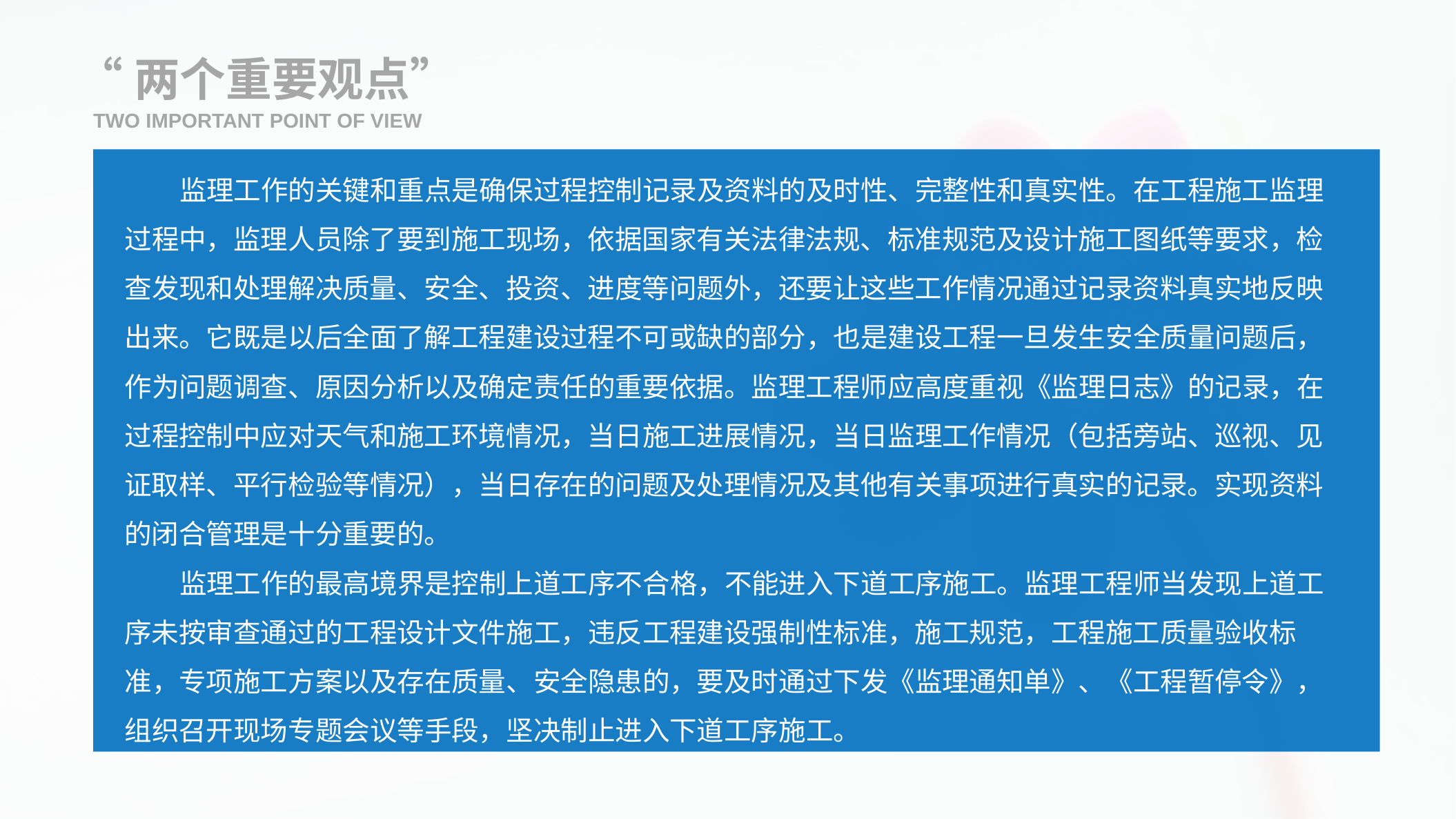

“两个重要观点”
TWO IMPORTANT POINT OF VIEW

        监理工作的关键和重点是确保过程控制记录及资料的及时性、完整性和真实性。在工程施工监理过程中，监理人员除了要到施工现场，依据国家有关法律法规、标准规范及设计施工图纸等要求，检查发现和处理解决质量、安全、投资、进度等问题外，还要让这些工作情况通过记录资料真实地反映出来。它既是以后全面了解工程建设过程不可或缺的部分，也是建设工程一旦发生安全质量问题后，作为问题调查、原因分析以及确定责任的重要依据。监理工程师应高度重视《监理日志》的记录，在过程控制中应对天气和施工环境情况，当日施工进展情况，当日监理工作情况（包括旁站、巡视、见证取样、平行检验等情况），当日存在的问题及处理情况及其他有关事项进行真实的记录。实现资料的闭合管理是十分重要的。
        监理工作的最高境界是控制上道工序不合格，不能进入下道工序施工。监理工程师当发现上道工序未按审查通过的工程设计文件施工，违反工程建设强制性标准，施工规范，工程施工质量验收标准，专项施工方案以及存在质量、安全隐患的，要及时通过下发《监理通知单》、《工程暂停令》，组织召开现场专题会议等手段，坚决制止进入下道工序施工。